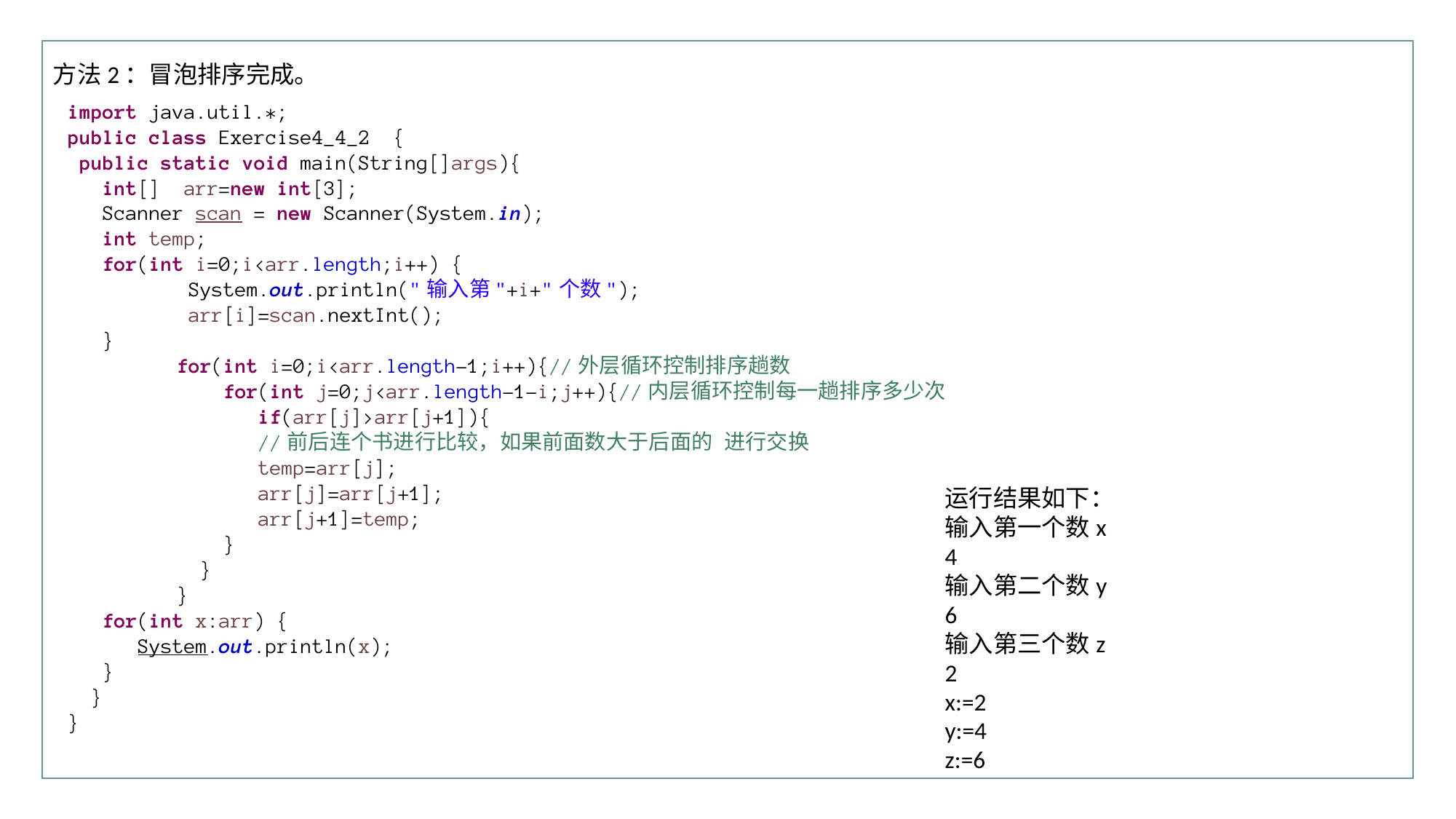

方法2：冒泡排序完成。
import java.util.*;
public class Exercise4_4_2  {
 public static void main(String[]args){
   int[]  arr=new int[3];
   Scanner scan = new Scanner(System.in);
   int temp;
   for(int i=0;i<arr.length;i++) {
	 System.out.println("输入第"+i+"个数");
	 arr[i]=scan.nextInt();
   }
	for(int i=0;i<arr.length-1;i++){//外层循环控制排序趟数
	    for(int j=0;j<arr.length-1-i;j++){//内层循环控制每一趟排序多少次
	       if(arr[j]>arr[j+1]){
	       //前后连个书进行比较，如果前面数大于后面的 进行交换
	       temp=arr[j];
	       arr[j]=arr[j+1];
	       arr[j+1]=temp;
	    }
	  }
	}
   for(int x:arr) {
      System.out.println(x);
   }
  }
}
运行结果如下：
输入第一个数x
4
输入第二个数y
6
输入第三个数z
2
x:=2
y:=4
z:=6